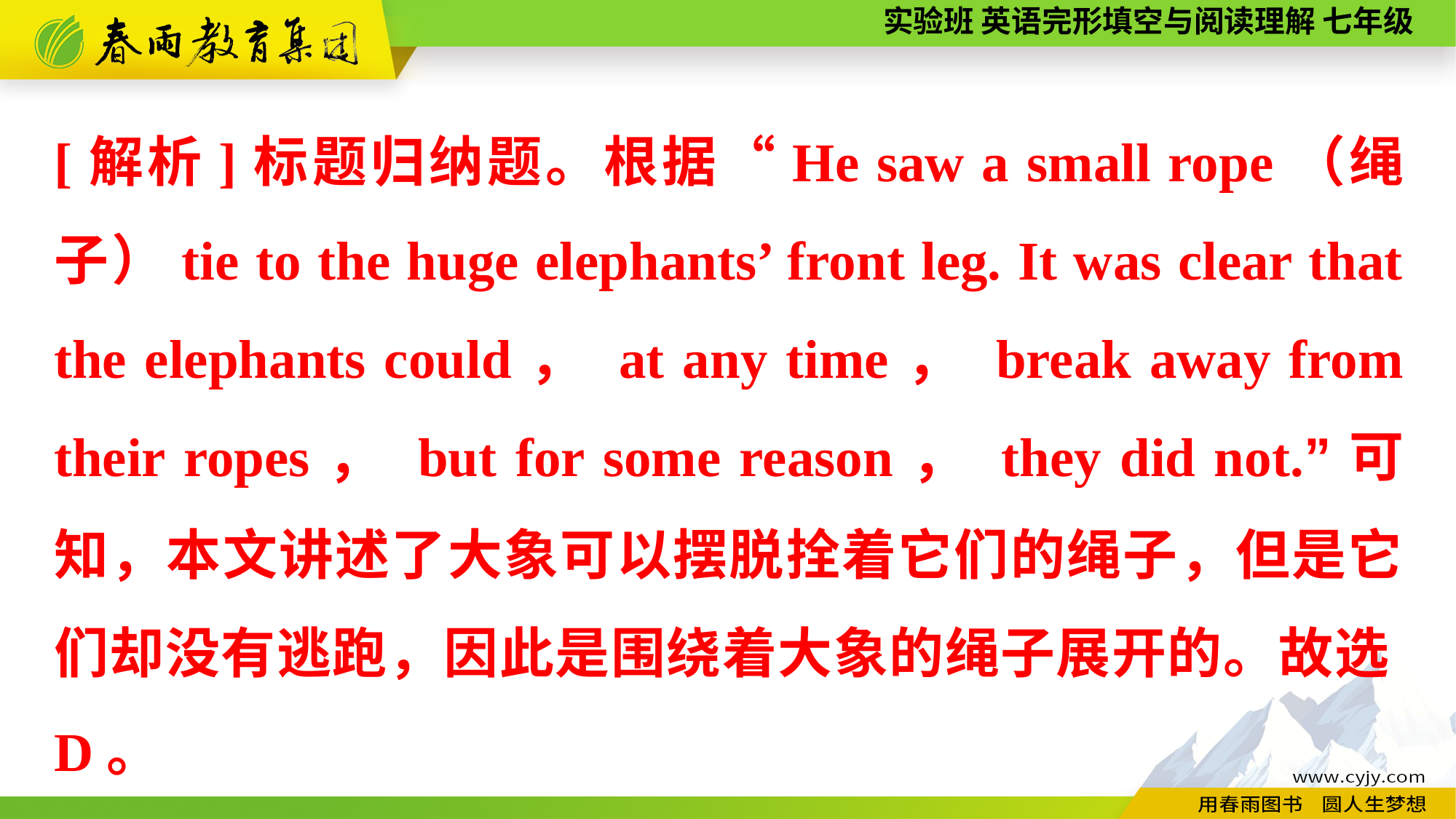

[解析]标题归纳题。根据“He saw a small rope（绳子）tie to the huge elephants’ front leg. It was clear that the elephants could， at any time， break away from their ropes， but for some reason， they did not.”可知，本文讲述了大象可以摆脱拴着它们的绳子，但是它们却没有逃跑，因此是围绕着大象的绳子展开的。故选D。